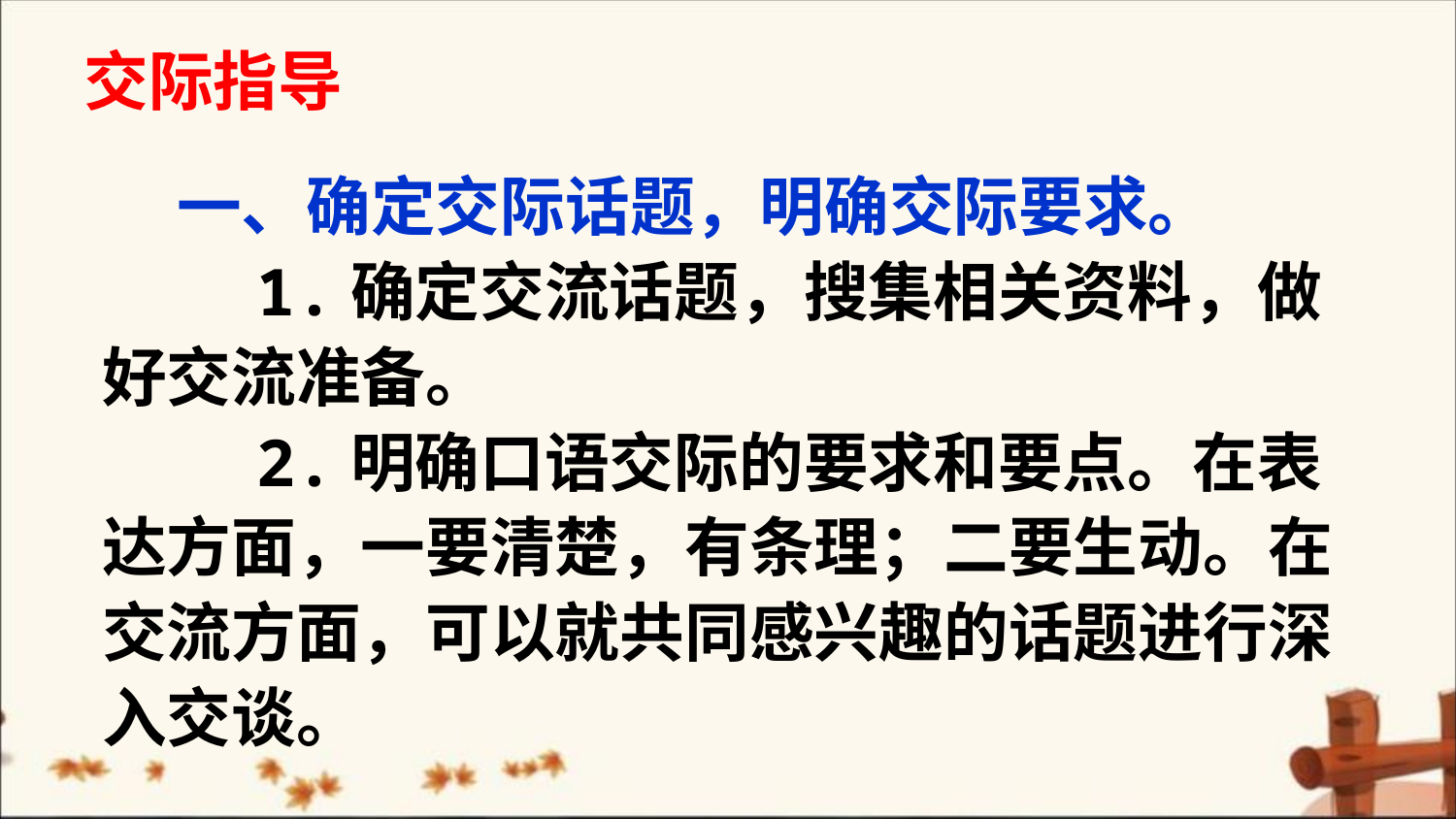

交际指导
    一、确定交际话题，明确交际要求。
    1.确定交流话题，搜集相关资料，做好交流准备。
    2.明确口语交际的要求和要点。在表达方面，一要清楚，有条理；二要生动。在交流方面，可以就共同感兴趣的话题进行深入交谈。